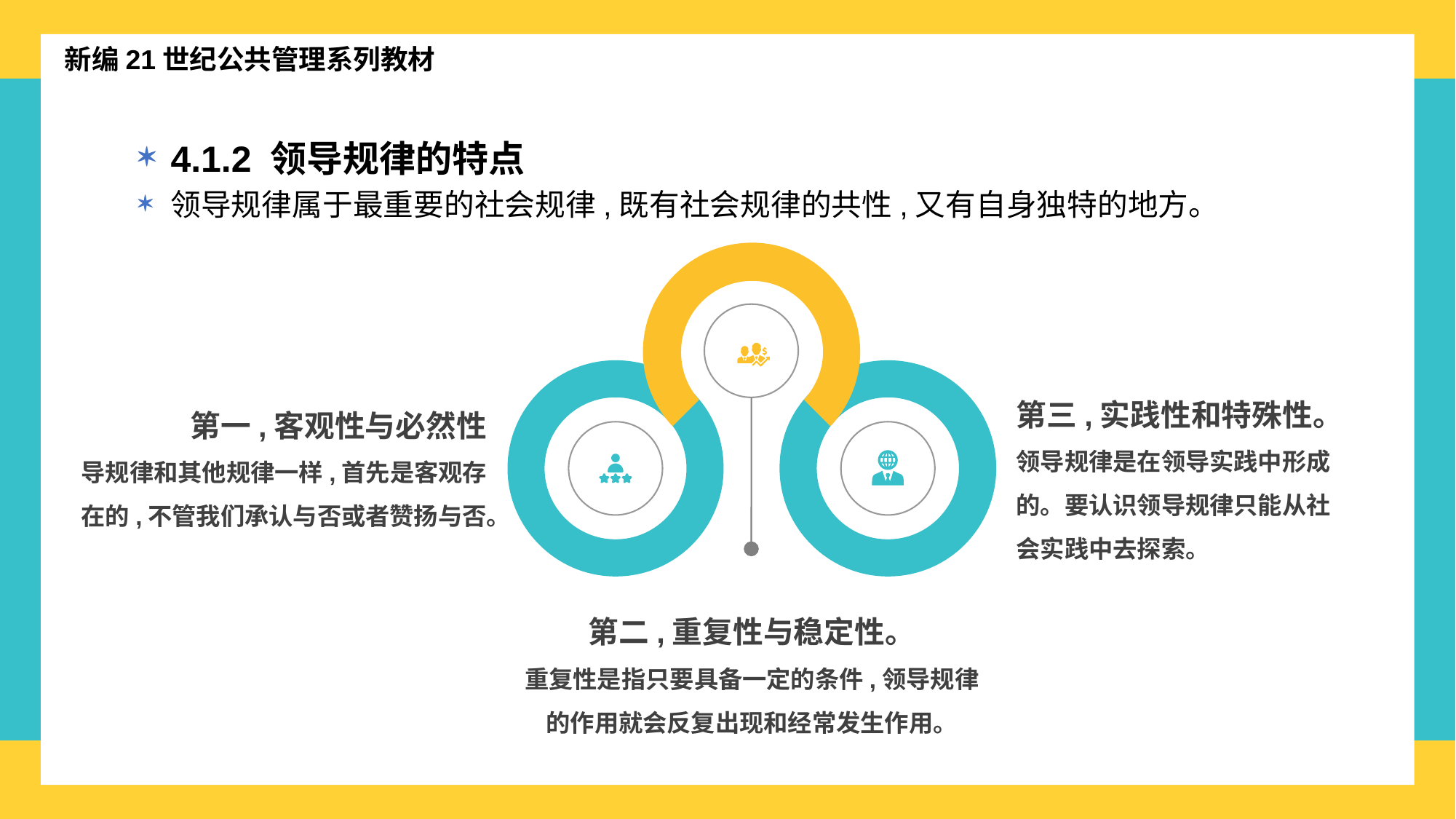

新编21世纪公共管理系列教材
4.1.2 领导规律的特点
领导规律属于最重要的社会规律,既有社会规律的共性,又有自身独特的地方。

第一,客观性与必然性
导规律和其他规律一样,首先是客观存在的,不管我们承认与否或者赞扬与否。
第三,实践性和特殊性。
领导规律是在领导实践中形成的。要认识领导规律只能从社会实践中去探索。
第二,重复性与稳定性。
重复性是指只要具备一定的条件,领导规律的作用就会反复出现和经常发生作用。